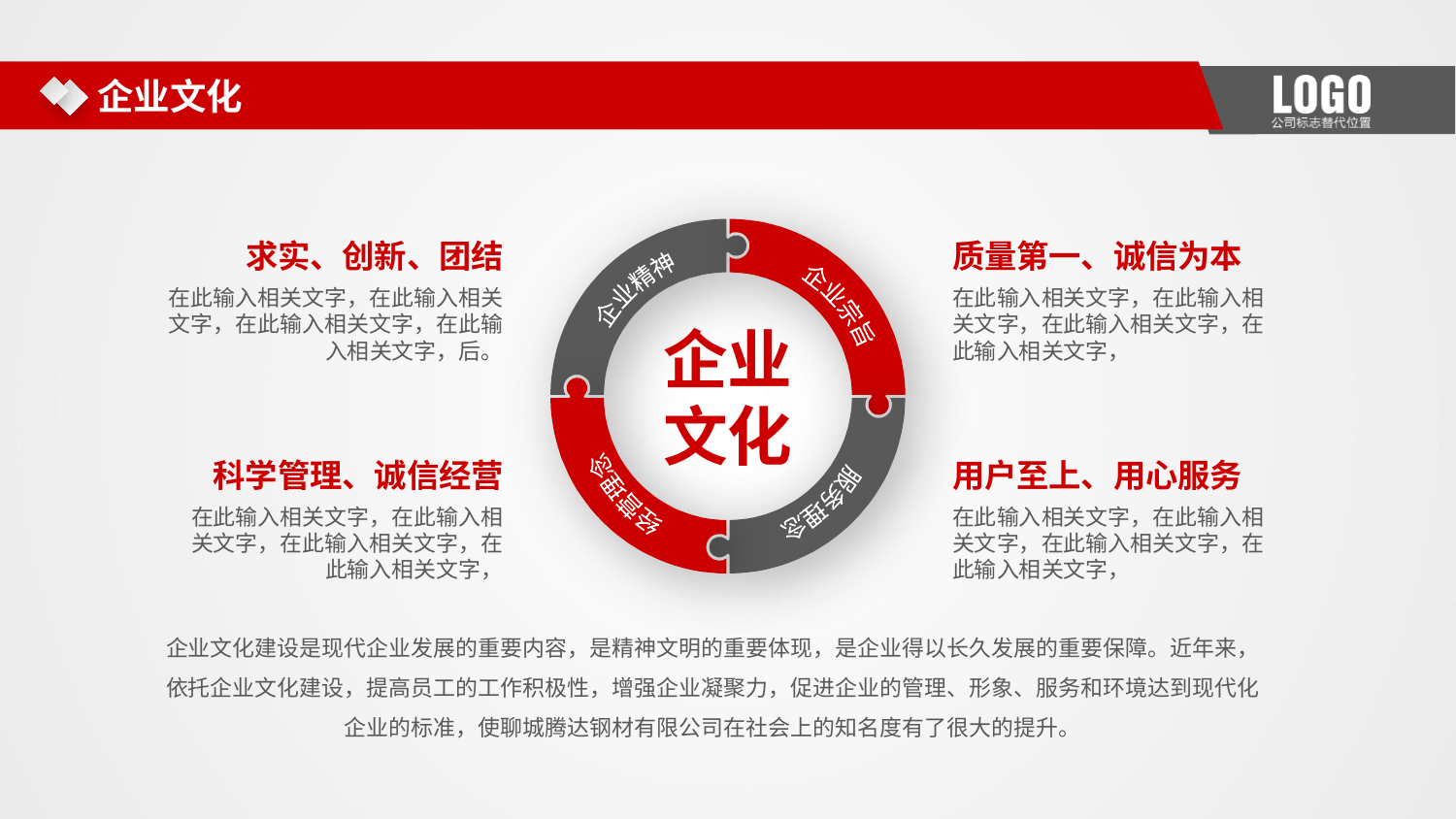

企业文化

求实、创新、团结
在此输入相关文字，在此输入相关文字，在此输入相关文字，在此输入相关文字，后。
质量第一、诚信为本
在此输入相关文字，在此输入相关文字，在此输入相关文字，在此输入相关文字，
企业精神
企业宗旨
经营理念
服务理念

企业
文化

科学管理、诚信经营
在此输入相关文字，在此输入相关文字，在此输入相关文字，在此输入相关文字，
用户至上、用心服务
在此输入相关文字，在此输入相关文字，在此输入相关文字，在此输入相关文字，
企业文化建设是现代企业发展的重要内容，是精神文明的重要体现，是企业得以长久发展的重要保障。近年来，依托企业文化建设，提高员工的工作积极性，增强企业凝聚力，促进企业的管理、形象、服务和环境达到现代化企业的标准，使聊城腾达钢材有限公司在社会上的知名度有了很大的提升。